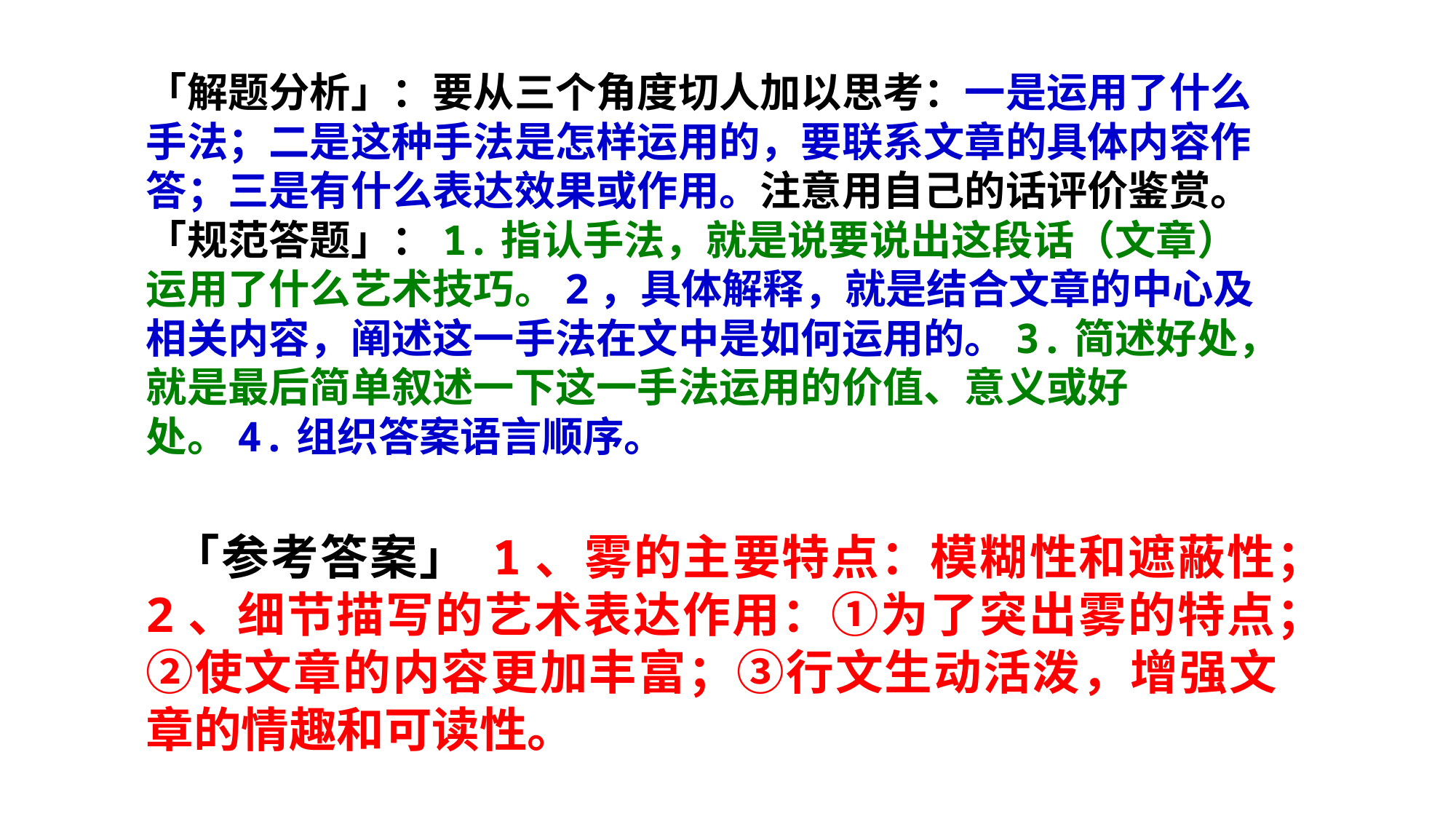

「解题分析」：要从三个角度切人加以思考：一是运用了什么手法；二是这种手法是怎样运用的，要联系文章的具体内容作答；三是有什么表达效果或作用。注意用自己的话评价鉴赏。
「规范答题」：1.指认手法，就是说要说出这段话（文章）运用了什么艺术技巧。2，具体解释，就是结合文章的中心及相关内容，阐述这一手法在文中是如何运用的。3.简述好处，就是最后简单叙述一下这一手法运用的价值、意义或好处。4.组织答案语言顺序。
 「参考答案」 1、雾的主要特点：模糊性和遮蔽性；2、细节描写的艺术表达作用：①为了突出雾的特点；②使文章的内容更加丰富；③行文生动活泼，增强文章的情趣和可读性。
23